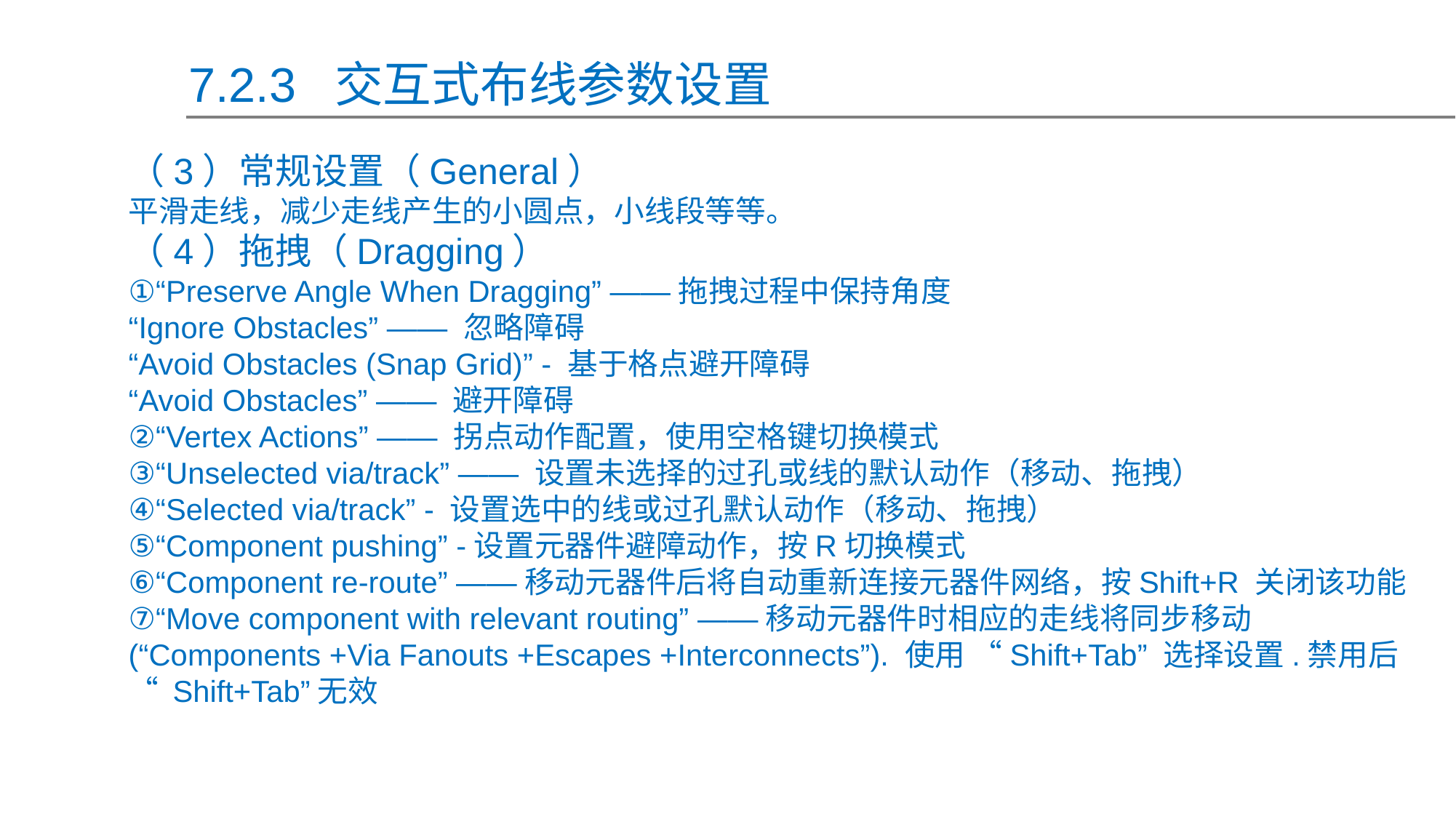

7.2.3  交互式布线参数设置
（3）常规设置（General）
平滑走线，减少走线产生的小圆点，小线段等等。
（4）拖拽（Dragging）
①“Preserve Angle When Dragging” ——拖拽过程中保持角度
“Ignore Obstacles” —— 忽略障碍
“Avoid Obstacles (Snap Grid)” - 基于格点避开障碍
“Avoid Obstacles” —— 避开障碍
②“Vertex Actions” —— 拐点动作配置，使用空格键切换模式
③“Unselected via/track” —— 设置未选择的过孔或线的默认动作（移动、拖拽）
④“Selected via/track” - 设置选中的线或过孔默认动作（移动、拖拽）
⑤“Component pushing” -设置元器件避障动作，按R切换模式
⑥“Component re-route” ——移动元器件后将自动重新连接元器件网络，按Shift+R 关闭该功能
⑦“Move component with relevant routing” ——移动元器件时相应的走线将同步移动(“Components +Via Fanouts +Escapes +Interconnects”). 使用 “Shift+Tab” 选择设置.禁用后“ Shift+Tab”无效